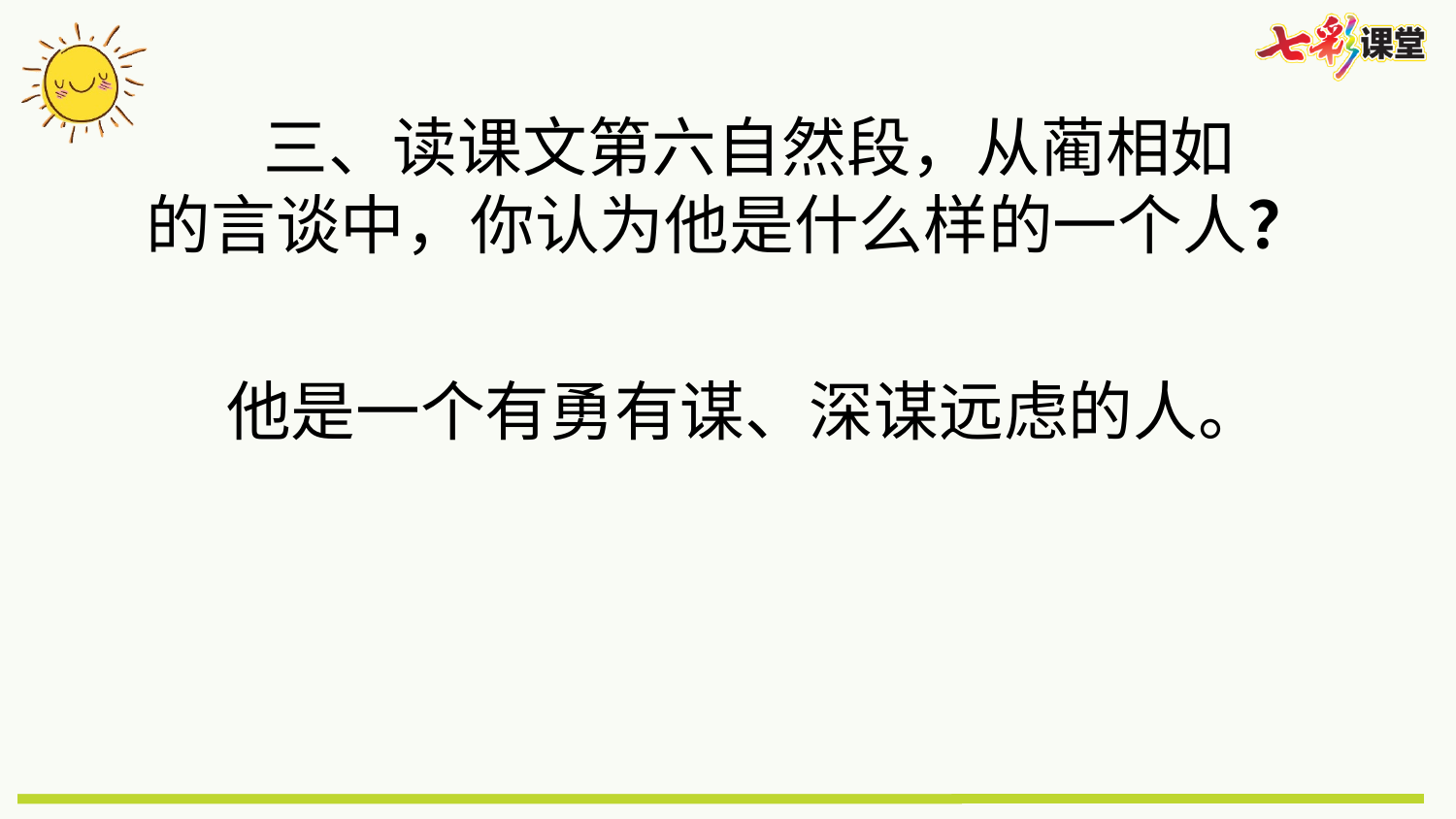

三、读课文第六自然段，从蔺相如的言谈中，你认为他是什么样的一个人？
他是一个有勇有谋、深谋远虑的人。